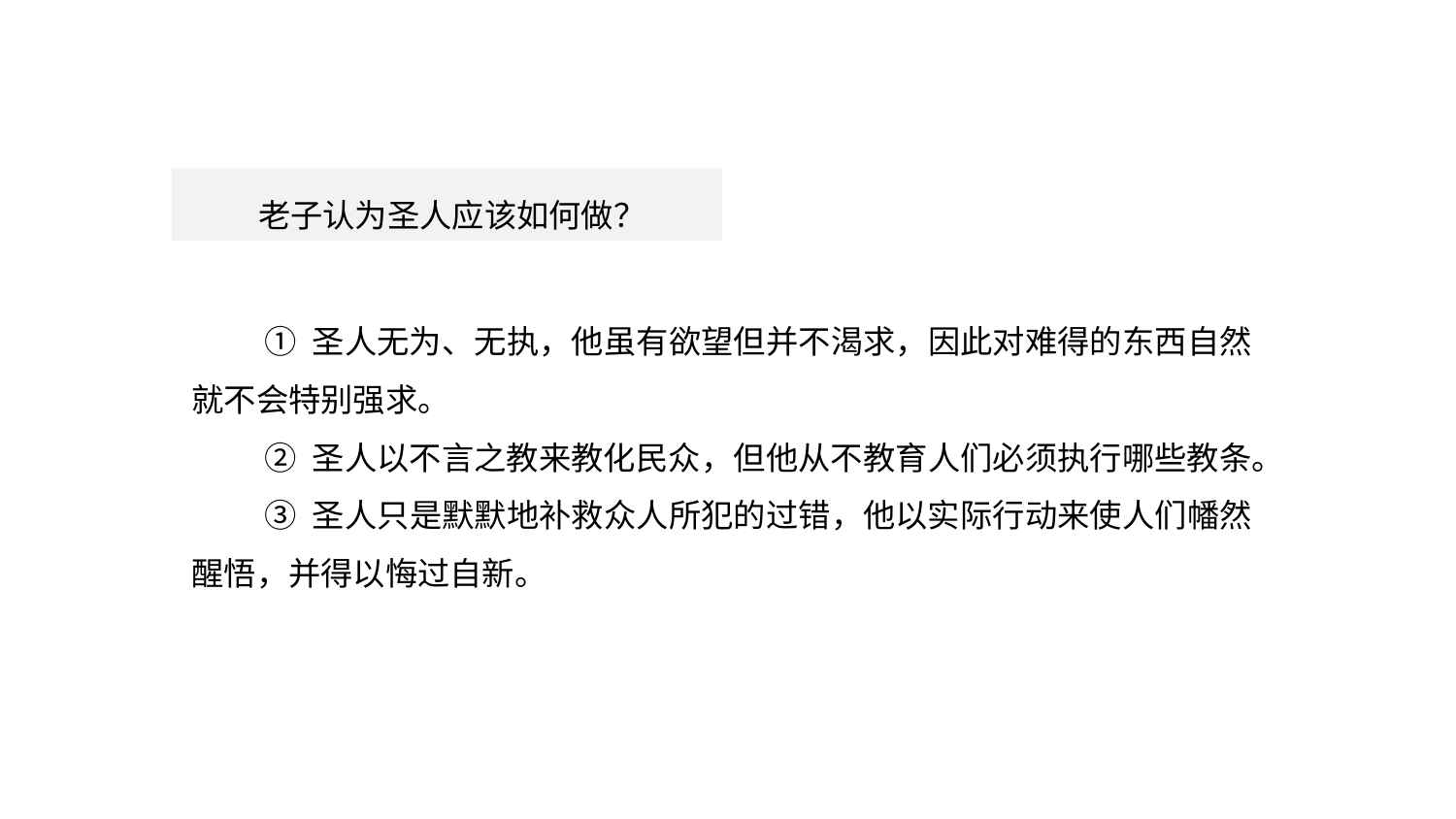

课文探究
老子认为圣人应该如何做？
① 圣人无为、无执，他虽有欲望但并不渴求，因此对难得的东西自然就不会特别强求。
② 圣人以不言之教来教化民众，但他从不教育人们必须执行哪些教条。
③ 圣人只是默默地补救众人所犯的过错，他以实际行动来使人们幡然醒悟，并得以悔过自新。